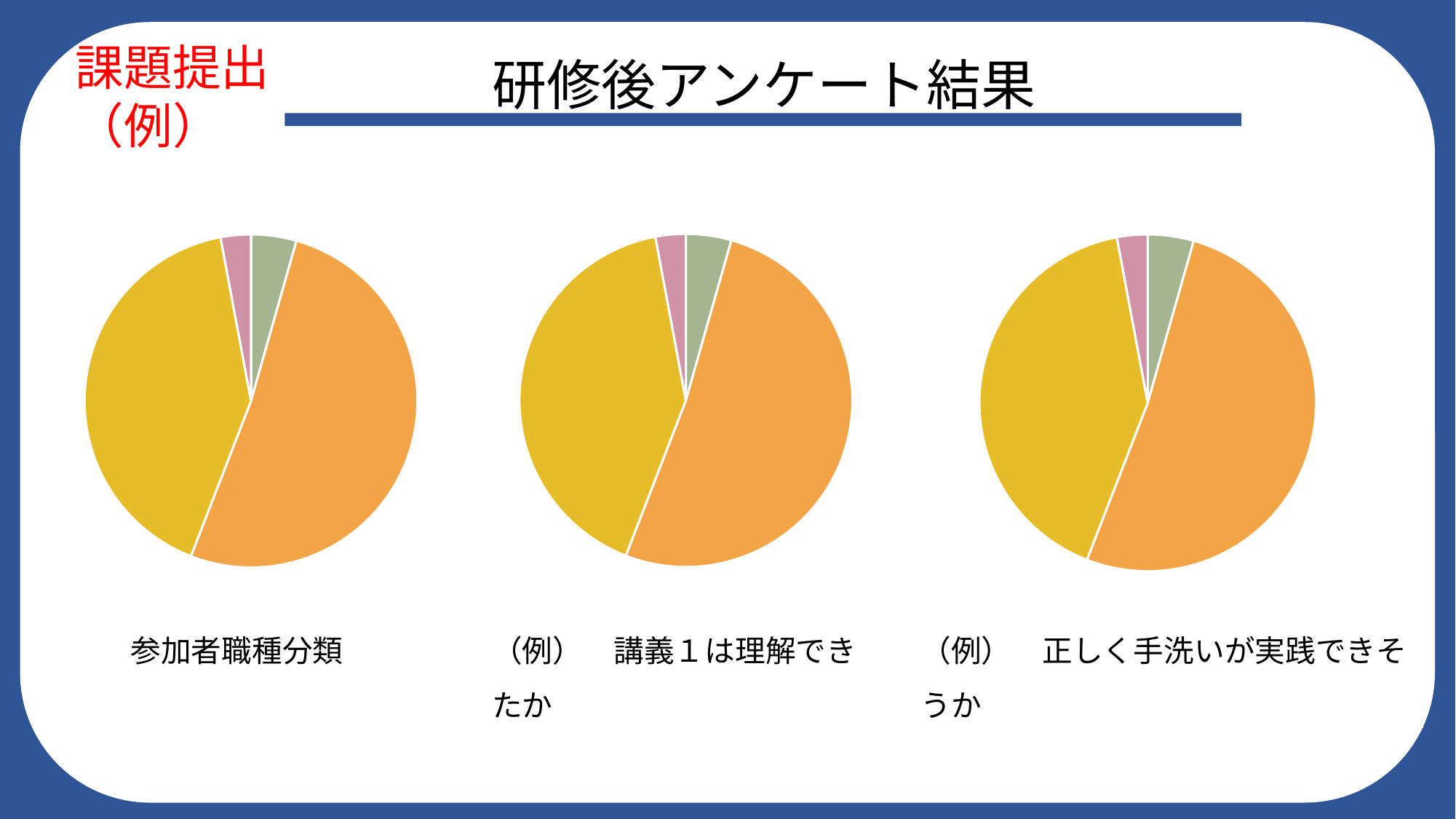

研修後アンケート結果
課題提出　（例）

### Chart

| Category |  |
|---|---|
| 理解していない | 3.0 |
| 一部理解している | 35.0 |
| 理解している | 28.0 |
| 他者に説明できる | 2.0 |

### Chart

| Category |  |
|---|---|
| 理解していない | 3.0 |
| 一部理解している | 35.0 |
| 理解している | 28.0 |
| 他者に説明できる | 2.0 |

### Chart

| Category |  |
|---|---|
| 理解していない | 3.0 |
| 一部理解している | 35.0 |
| 理解している | 28.0 |
| 他者に説明できる | 2.0 |
参加者職種分類
（例）　講義１は理解できたか
（例）　正しく手洗いが実践できそうか